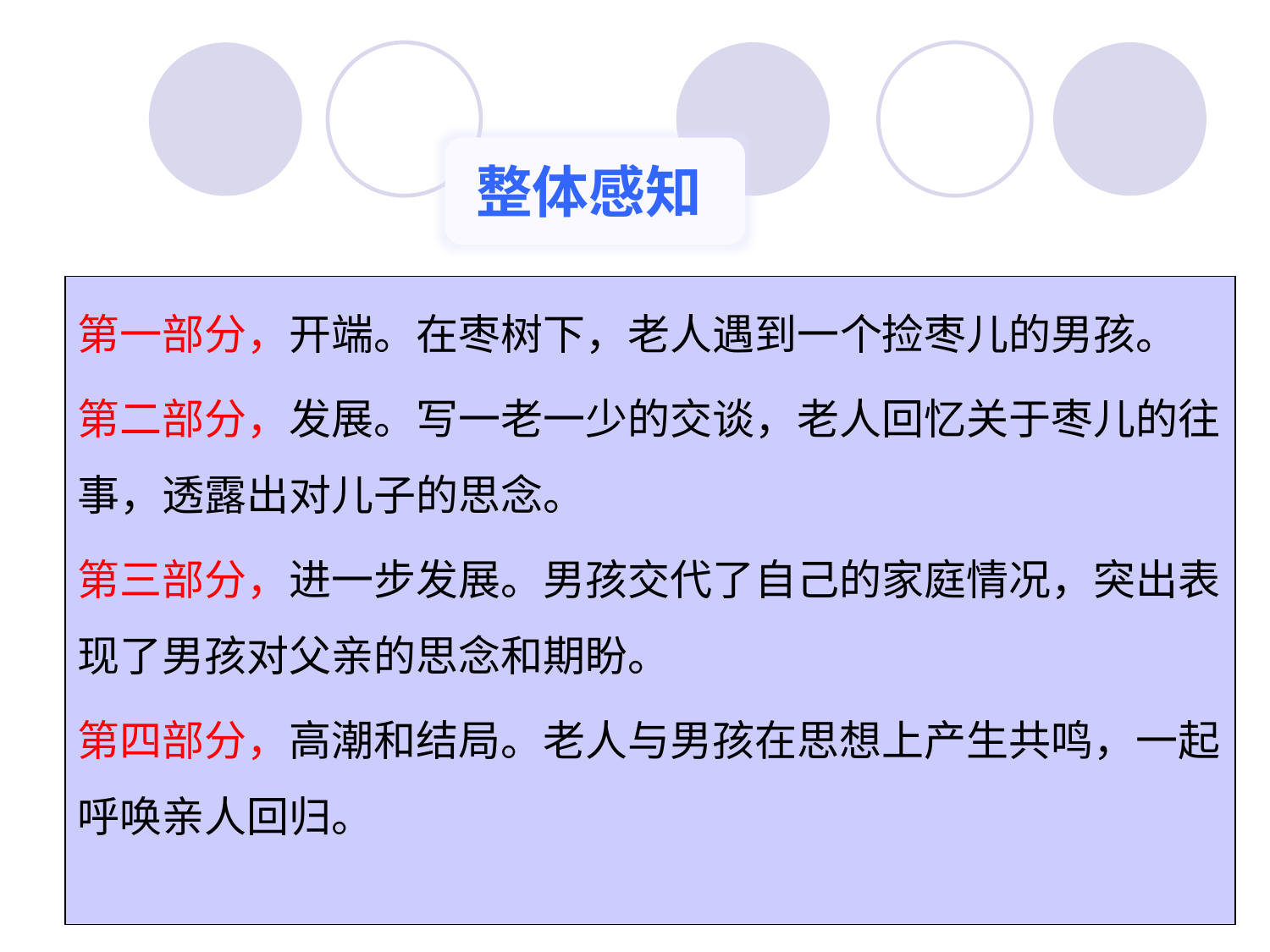

整体感知
第一部分，开端。在枣树下，老人遇到一个捡枣儿的男孩。
第二部分，发展。写一老一少的交谈，老人回忆关于枣儿的往事，透露出对儿子的思念。
第三部分，进一步发展。男孩交代了自己的家庭情况，突出表现了男孩对父亲的思念和期盼。
第四部分，高潮和结局。老人与男孩在思想上产生共鸣，一起呼唤亲人回归。